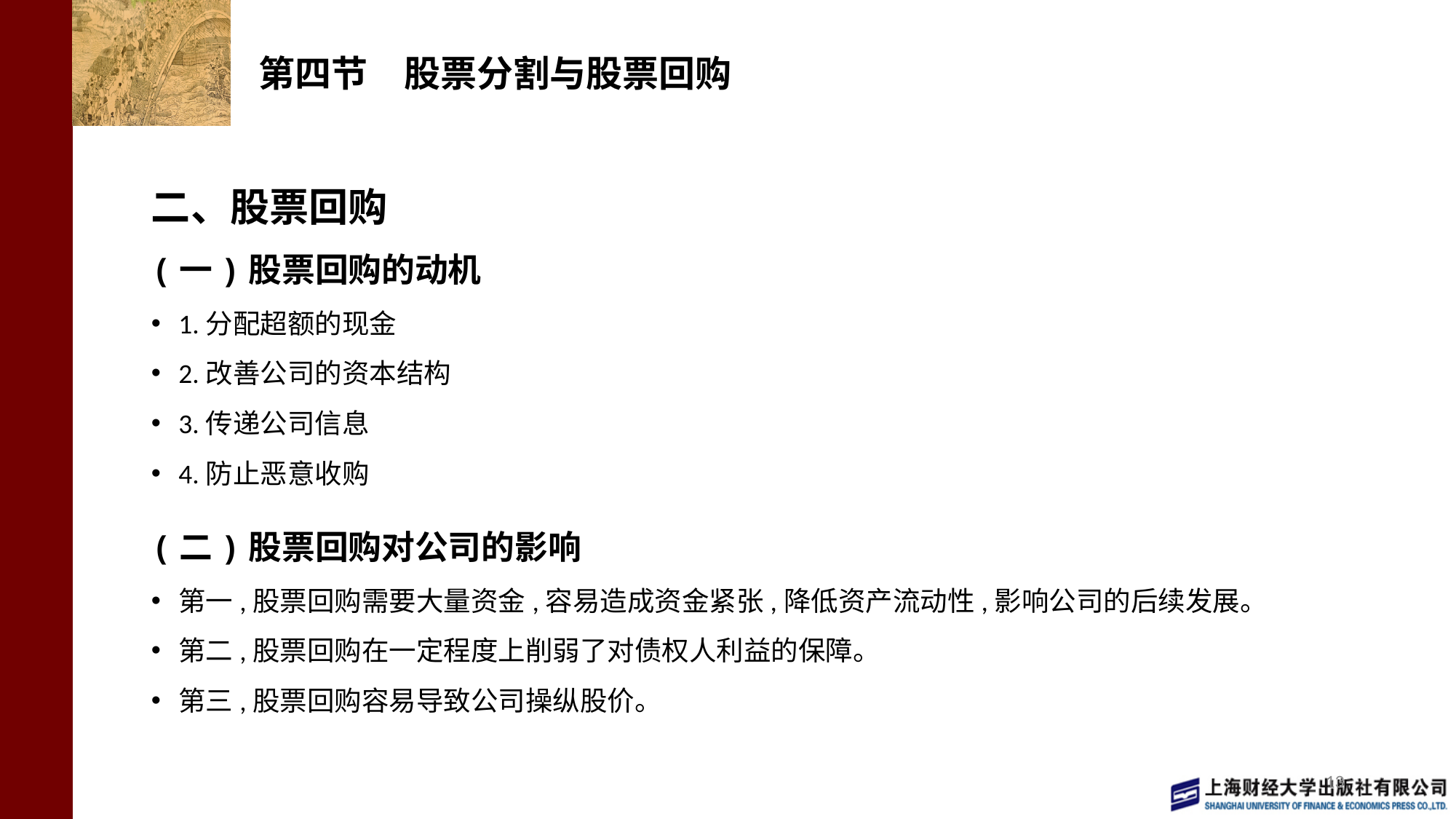

# 第四节　股票分割与股票回购
二、股票回购
(一)股票回购的动机
1.分配超额的现金
2.改善公司的资本结构
3.传递公司信息
4.防止恶意收购
(二)股票回购对公司的影响
第一,股票回购需要大量资金,容易造成资金紧张,降低资产流动性,影响公司的后续发展。
第二,股票回购在一定程度上削弱了对债权人利益的保障。
第三,股票回购容易导致公司操纵股价。

13